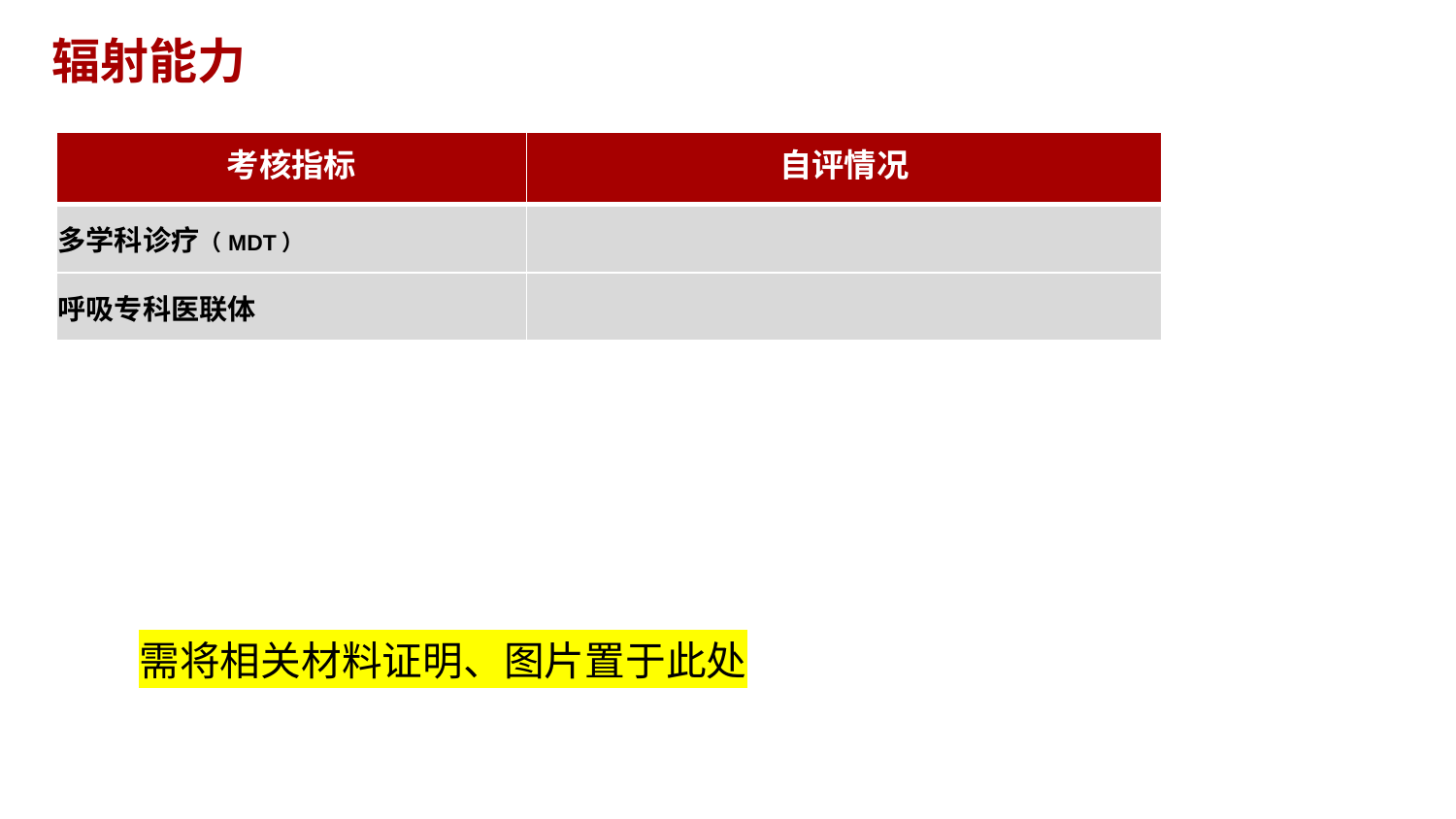

辐射能力
| 考核指标 | 自评情况 |
| --- | --- |
| 多学科诊疗（MDT） |  |
| 呼吸专科医联体 |  |
需将相关材料证明、图片置于此处